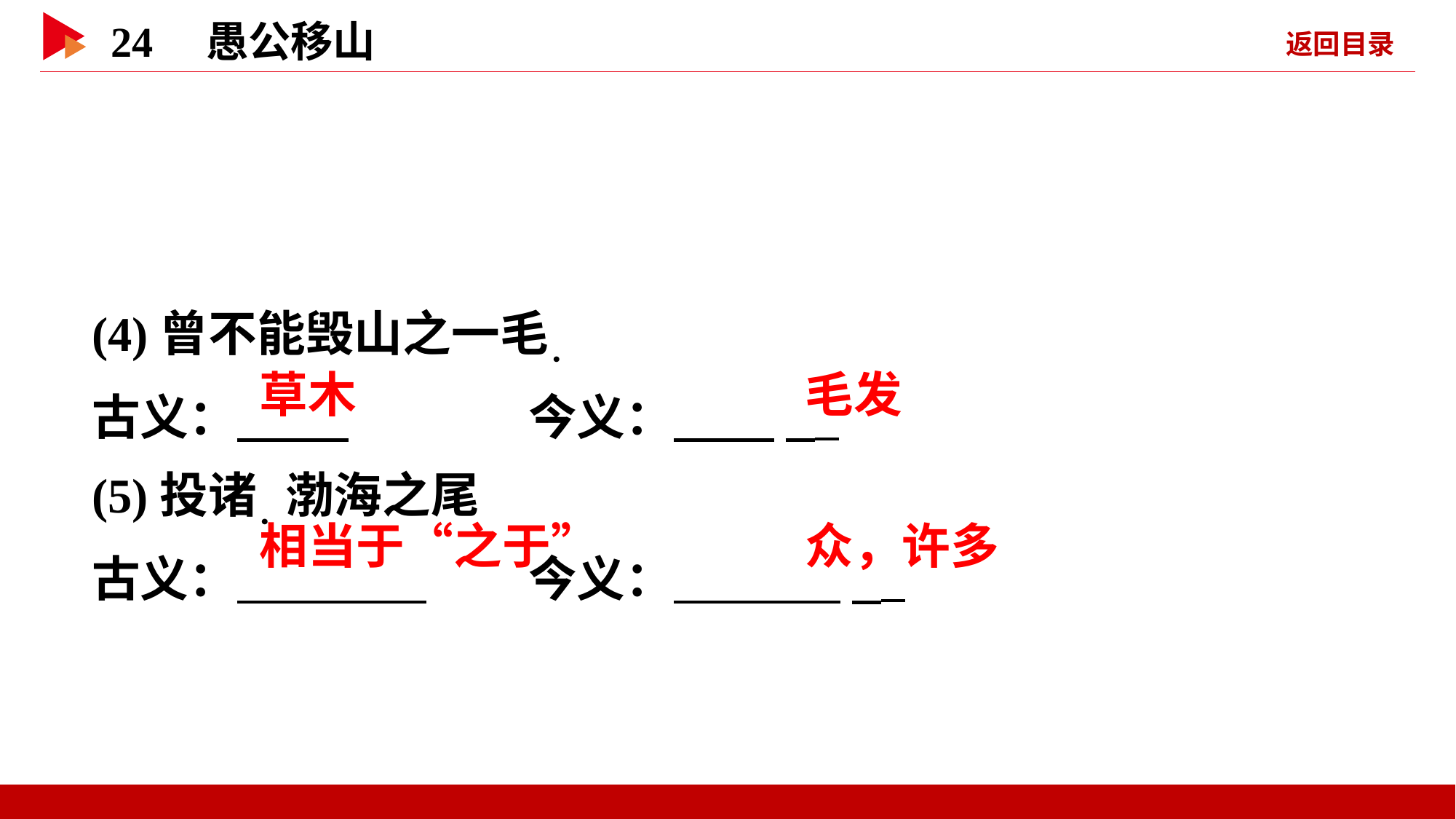

(4)曾不能毁山之一毛．
古义：          		今义：         _
(5)投诸．渤海之尾
古义：                 	今义：               _
 草木
 毛发
 相当于“之于”
 众，许多